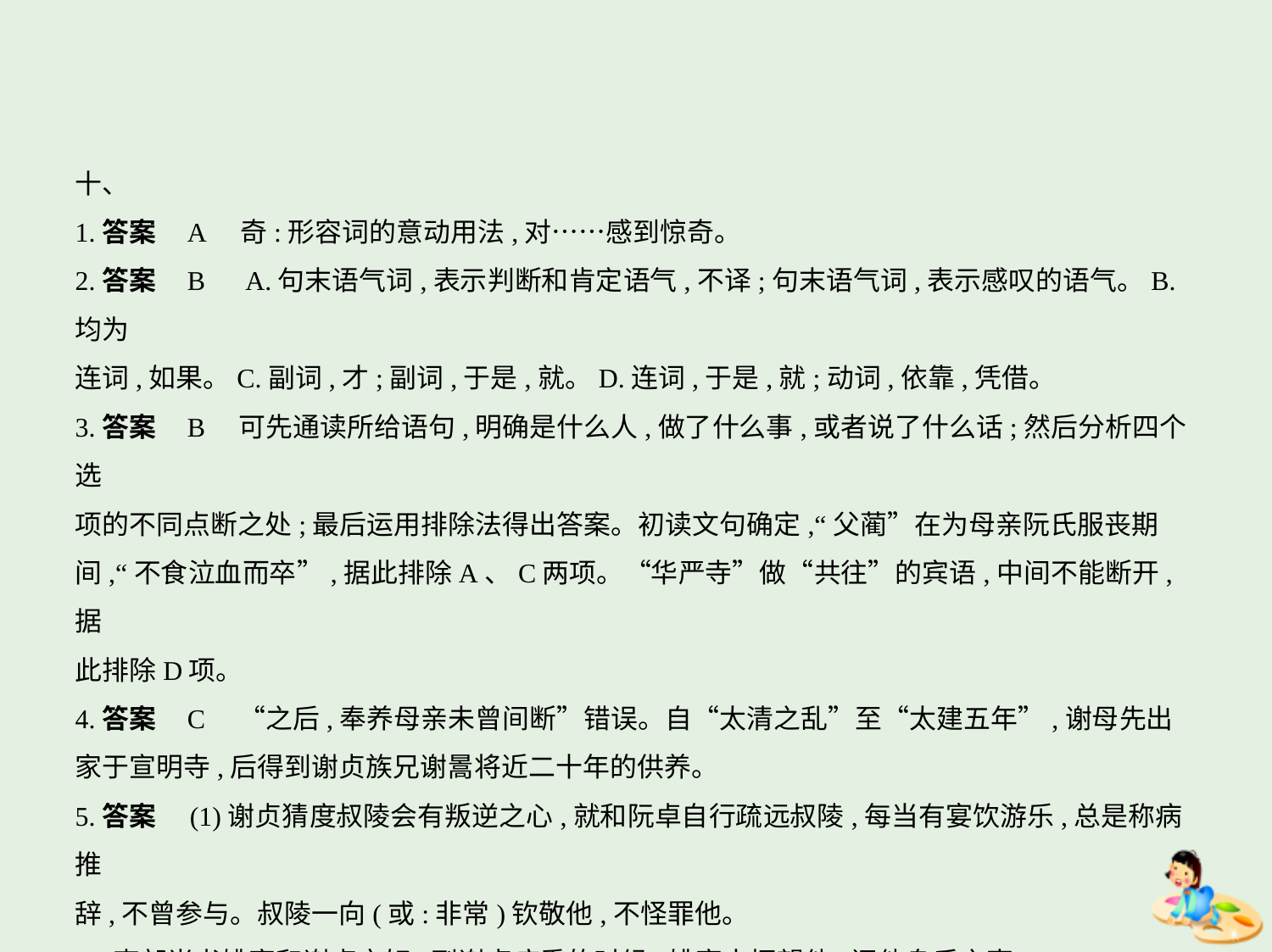

十、
1.答案    A　奇:形容词的意动用法,对……感到惊奇。
2.答案    B　A.句末语气词,表示判断和肯定语气,不译;句末语气词,表示感叹的语气。B.均为
连词,如果。C.副词,才;副词,于是,就。D.连词,于是,就;动词,依靠,凭借。
3.答案    B　可先通读所给语句,明确是什么人,做了什么事,或者说了什么话;然后分析四个选
项的不同点断之处;最后运用排除法得出答案。初读文句确定,“父蔺”在为母亲阮氏服丧期
间,“不食泣血而卒”,据此排除A、C两项。“华严寺”做“共往”的宾语,中间不能断开,据
此排除D项。
4.答案    C　“之后,奉养母亲未曾间断”错误。自“太清之乱”至“太建五年”,谢母先出
家于宣明寺,后得到谢贞族兄谢暠将近二十年的供养。
5.答案　(1)谢贞猜度叔陵会有叛逆之心,就和阮卓自行疏远叔陵,每当有宴饮游乐,总是称病推
辞,不曾参与。叔陵一向(或:非常)钦敬他,不怪罪他。
(2)吏部尚书姚察和谢贞交好,到谢贞病重的时候,姚察去探望他,问他身后之事。